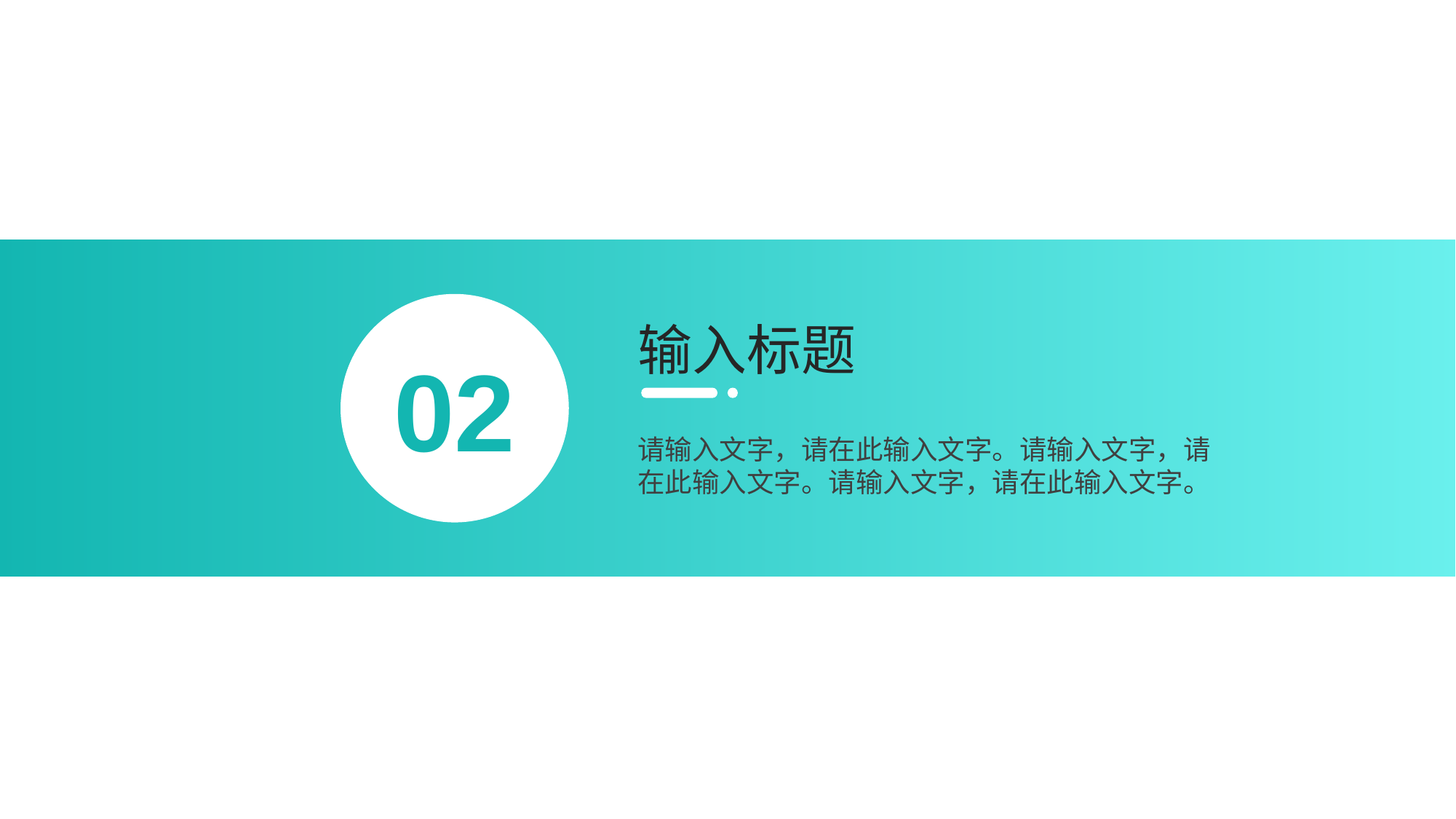

02
输入标题

请输入文字，请在此输入文字。请输入文字，请在此输入文字。请输入文字，请在此输入文字。